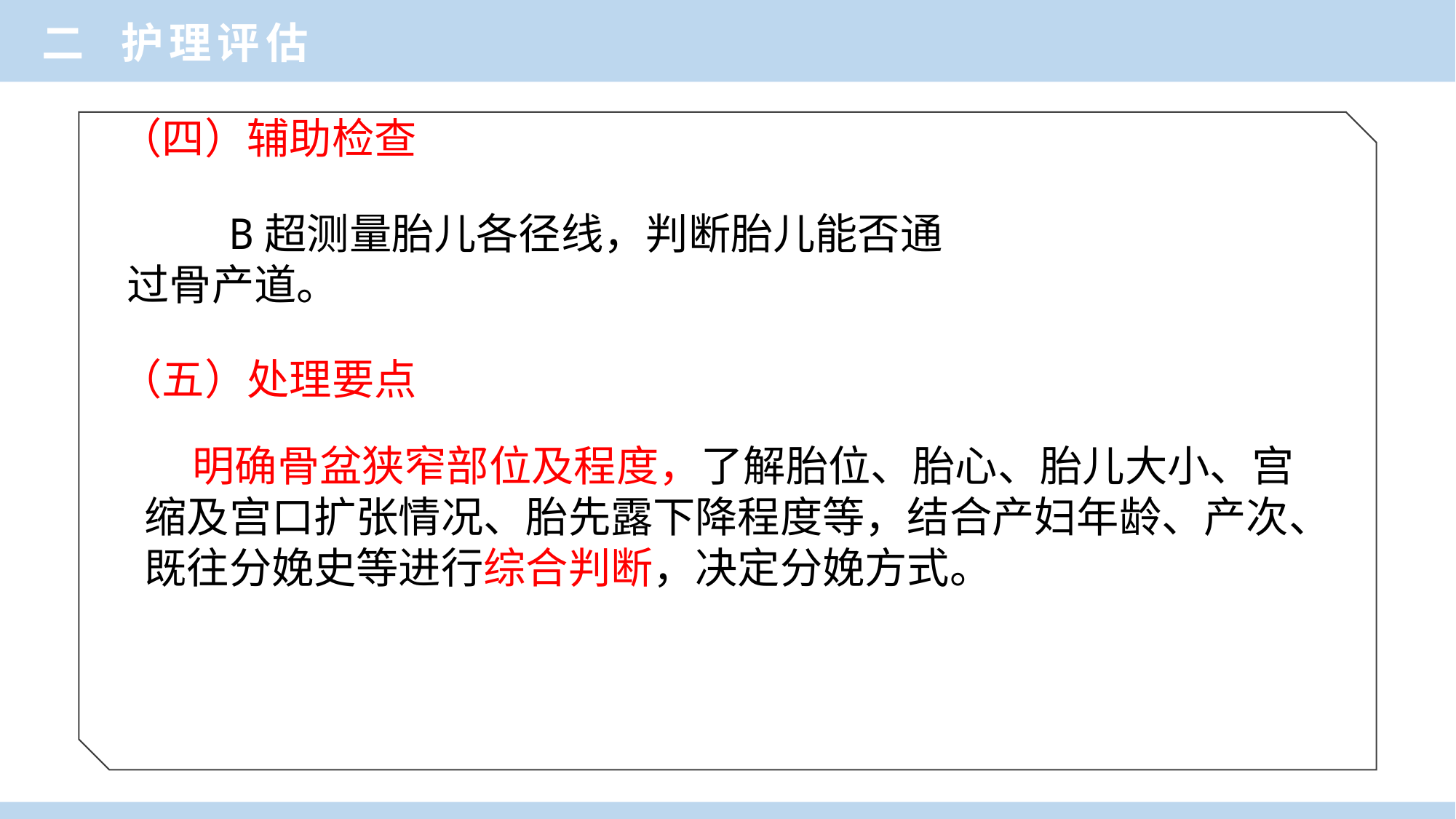

二  护理评估
（四）辅助检查
    B超测量胎儿各径线，判断胎儿能否通
过骨产道。
（五）处理要点
    明确骨盆狭窄部位及程度，了解胎位、胎心、胎儿大小、宫缩及宫口扩张情况、胎先露下降程度等，结合产妇年龄、产次、既往分娩史等进行综合判断，决定分娩方式。